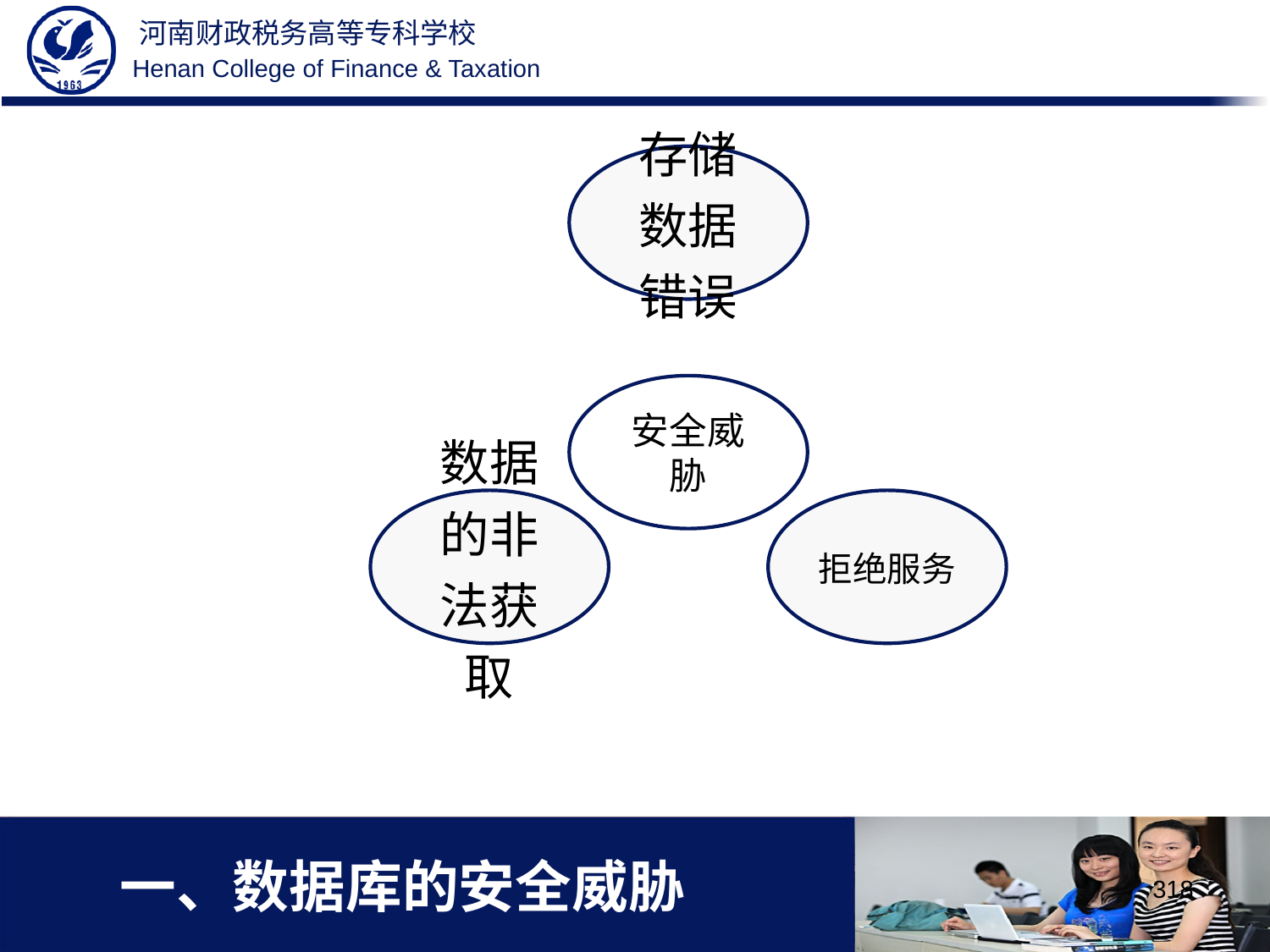

安全威胁
存储数据错误
拒绝服务
数据的非法获取
# 一、数据库的安全威胁
318